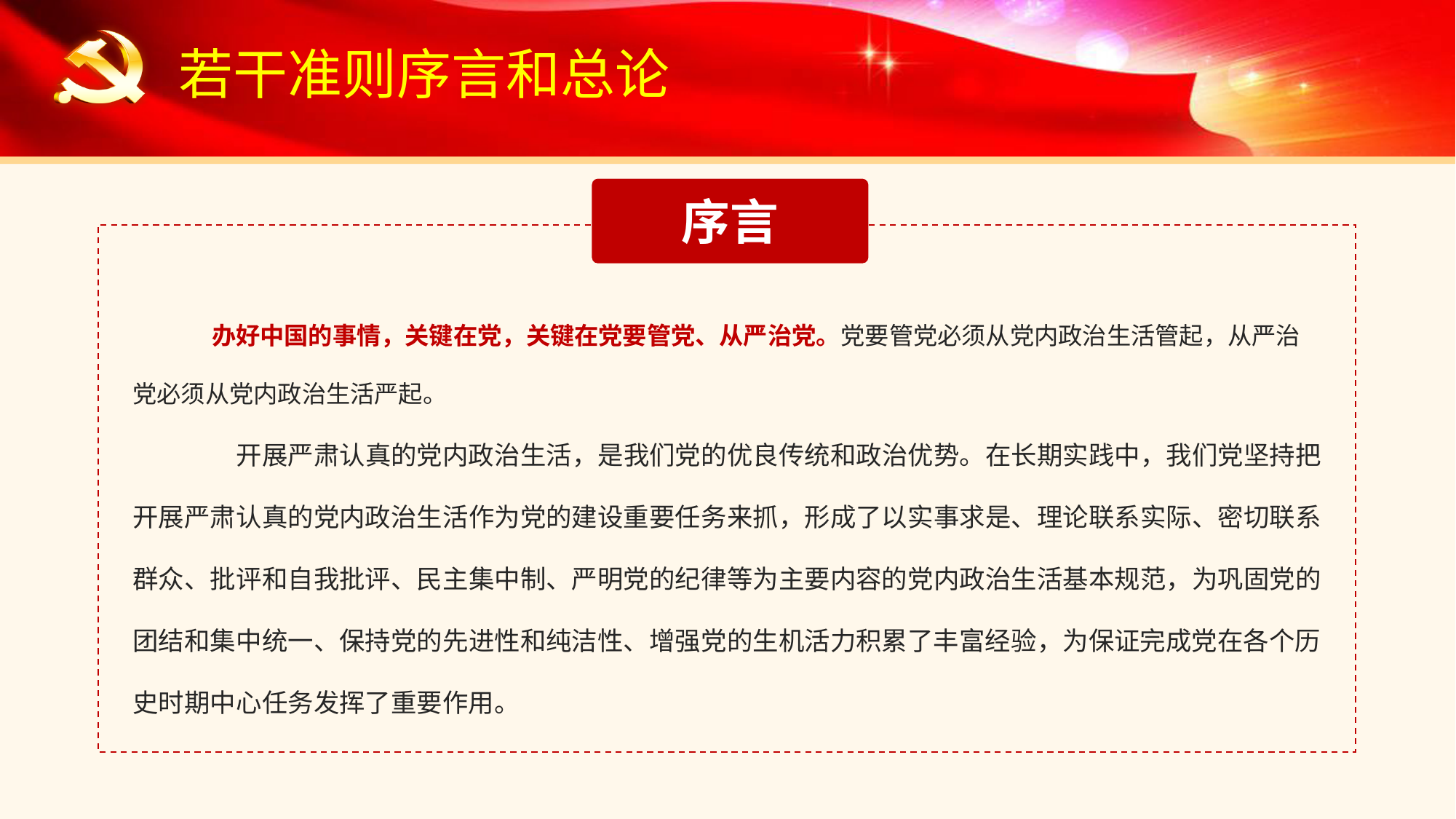

若干准则序言和总论

序言

      办好中国的事情，关键在党，关键在党要管党、从严治党。党要管党必须从党内政治生活管起，从严治党必须从党内政治生活严起。
        开展严肃认真的党内政治生活，是我们党的优良传统和政治优势。在长期实践中，我们党坚持把开展严肃认真的党内政治生活作为党的建设重要任务来抓，形成了以实事求是、理论联系实际、密切联系群众、批评和自我批评、民主集中制、严明党的纪律等为主要内容的党内政治生活基本规范，为巩固党的团结和集中统一、保持党的先进性和纯洁性、增强党的生机活力积累了丰富经验，为保证完成党在各个历史时期中心任务发挥了重要作用。